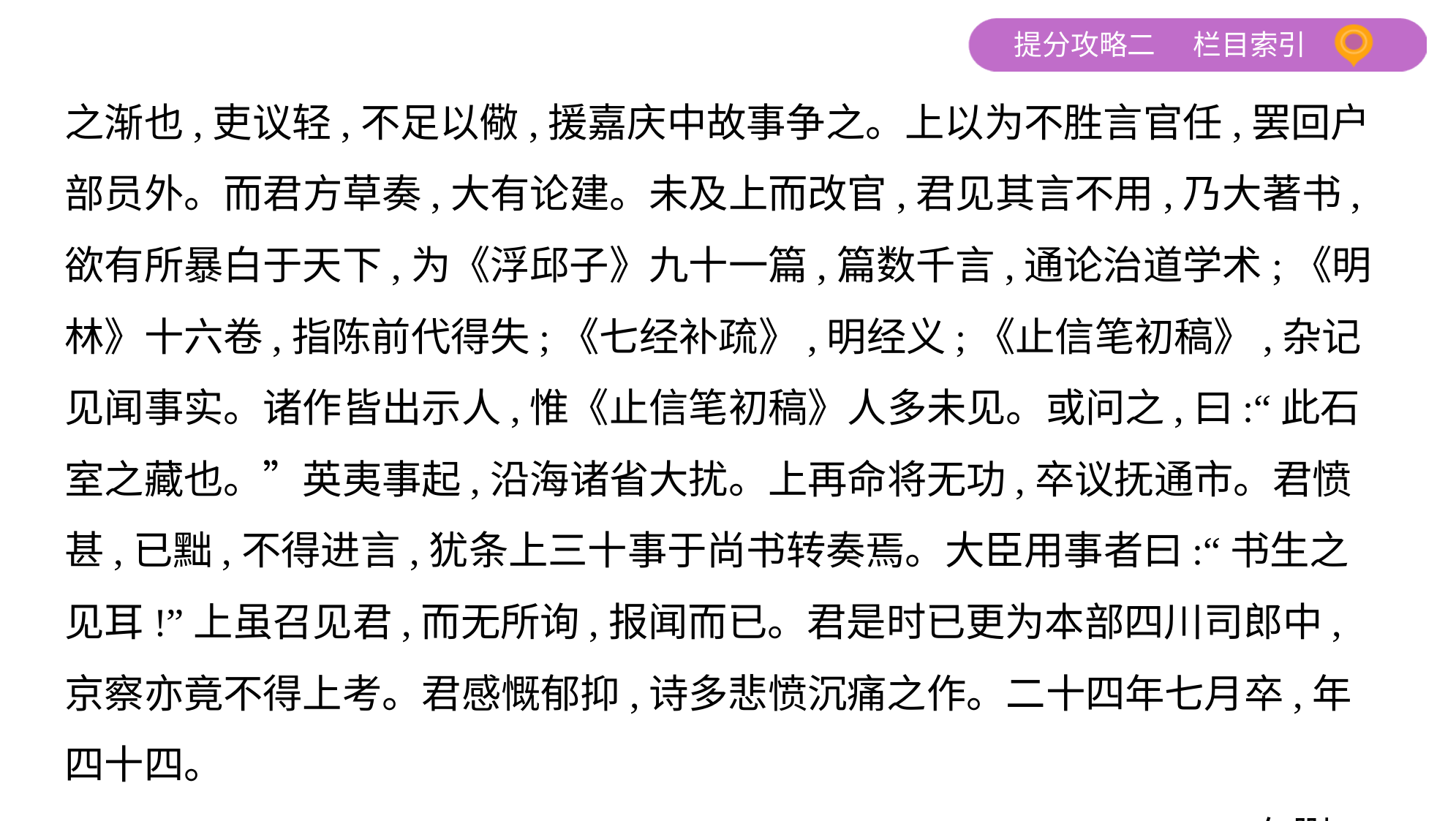

之渐也,吏议轻,不足以儆,援嘉庆中故事争之。上以为不胜言官任,罢回户部员外。而君方草奏,大有论建。未及上而改官,君见其言不用,乃大著书,欲有所暴白于天下,为《浮邱子》九十一篇,篇数千言,通论治道学术;《明林》十六卷,指陈前代得失;《七经补疏》,明经义;《止信笔初稿》,杂记见闻事实。诸作皆出示人,惟《止信笔初稿》人多未见。或问之,曰:“此石室之藏也。”英夷事起,沿海诸省大扰。上再命将无功,卒议抚通市。君愤甚,已黜,不得进言,犹条上三十事于尚书转奏焉。大臣用事者曰:“书生之见耳!”上虽召见君,而无所询,报闻而已。君是时已更为本部四川司郎中,京察亦竟不得上考。君感慨郁抑,诗多悲愤沉痛之作。二十四年七月卒,年四十四。
                                                                                                                      (有删改)